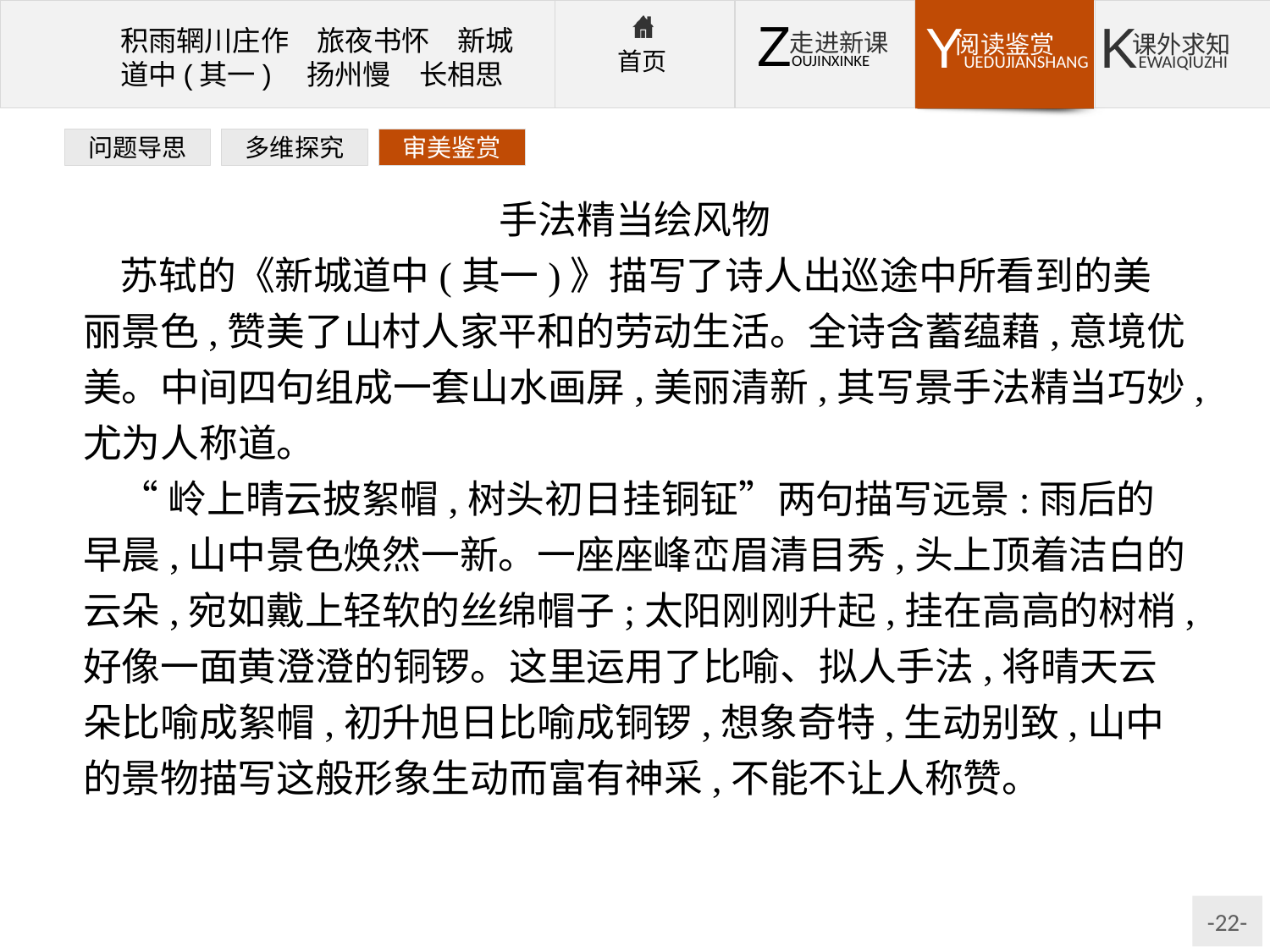

问题导思
多维探究
审美鉴赏
手法精当绘风物
苏轼的《新城道中(其一)》描写了诗人出巡途中所看到的美丽景色,赞美了山村人家平和的劳动生活。全诗含蓄蕴藉,意境优美。中间四句组成一套山水画屏,美丽清新,其写景手法精当巧妙,尤为人称道。
“岭上晴云披絮帽,树头初日挂铜钲”两句描写远景:雨后的早晨,山中景色焕然一新。一座座峰峦眉清目秀,头上顶着洁白的云朵,宛如戴上轻软的丝绵帽子;太阳刚刚升起,挂在高高的树梢,好像一面黄澄澄的铜锣。这里运用了比喻、拟人手法,将晴天云朵比喻成絮帽,初升旭日比喻成铜锣,想象奇特,生动别致,山中的景物描写这般形象生动而富有神采,不能不让人称赞。